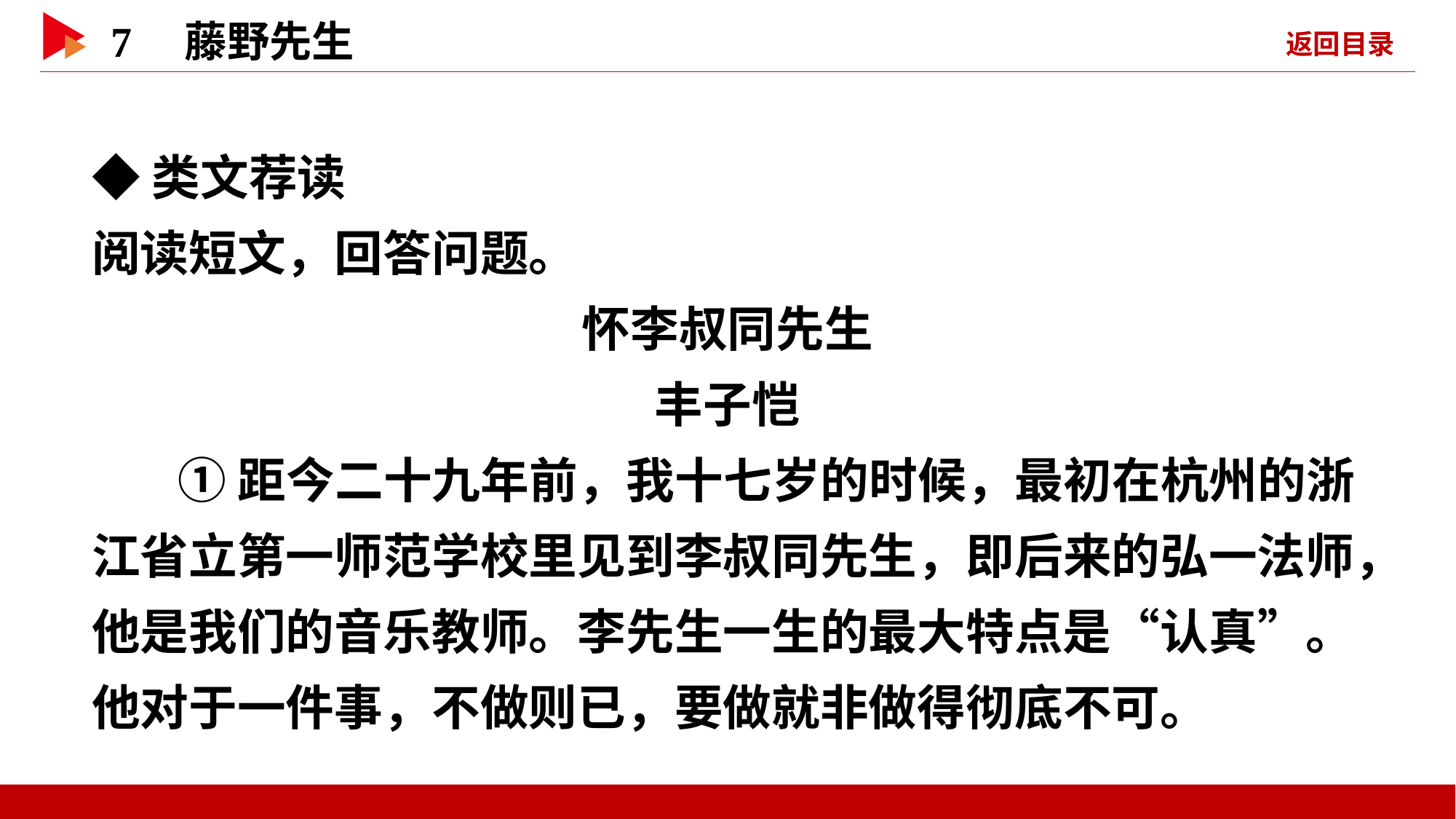

◆类文荐读
阅读短文，回答问题。
怀李叔同先生
丰子恺
①距今二十九年前，我十七岁的时候，最初在杭州的浙江省立第一师范学校里见到李叔同先生，即后来的弘一法师，他是我们的音乐教师。李先生一生的最大特点是“认真”。他对于一件事，不做则已，要做就非做得彻底不可。